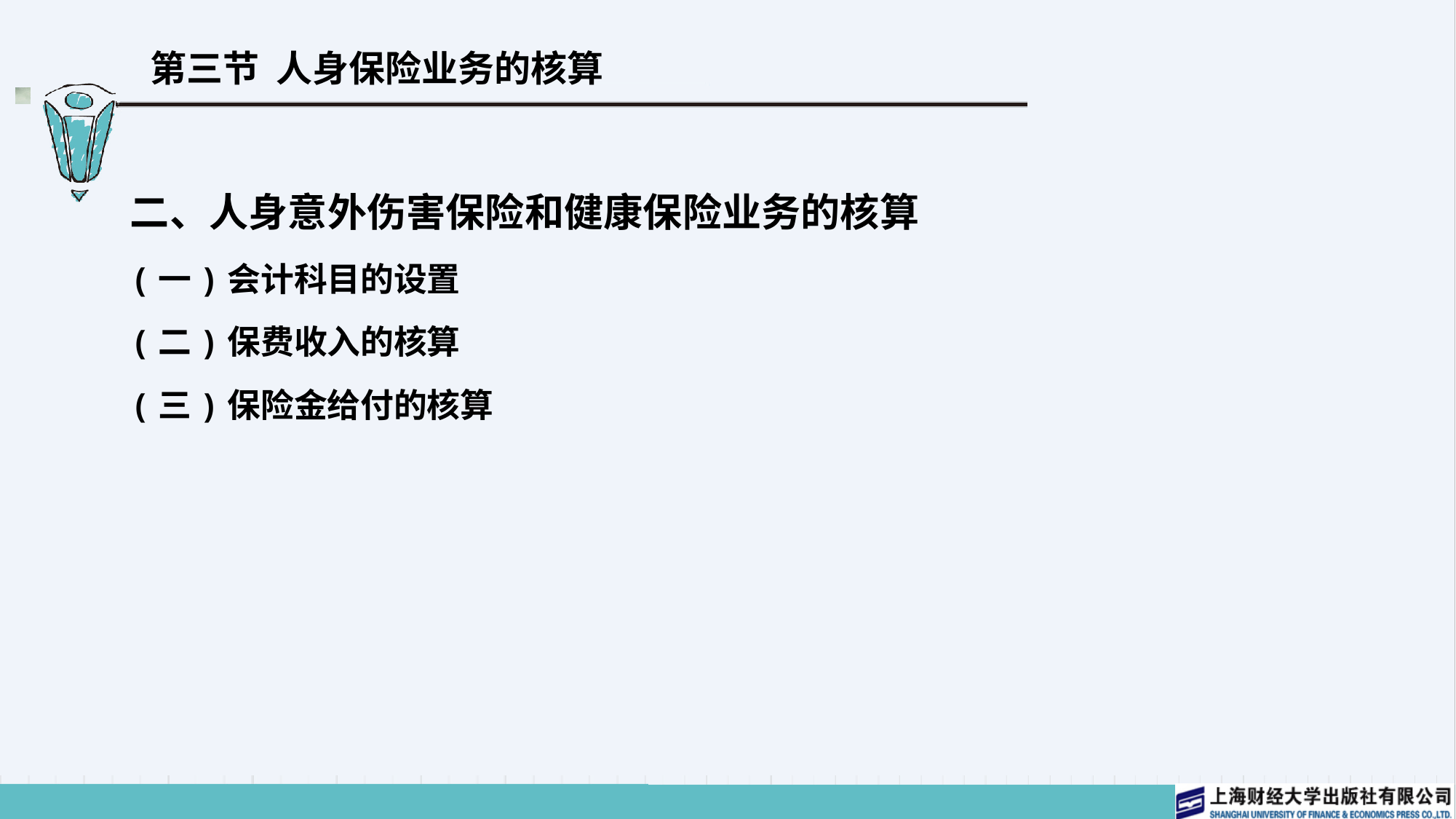

# 第三节  人身保险业务的核算
二、人身意外伤害保险和健康保险业务的核算
(一)会计科目的设置
(二)保费收入的核算
(三)保险金给付的核算